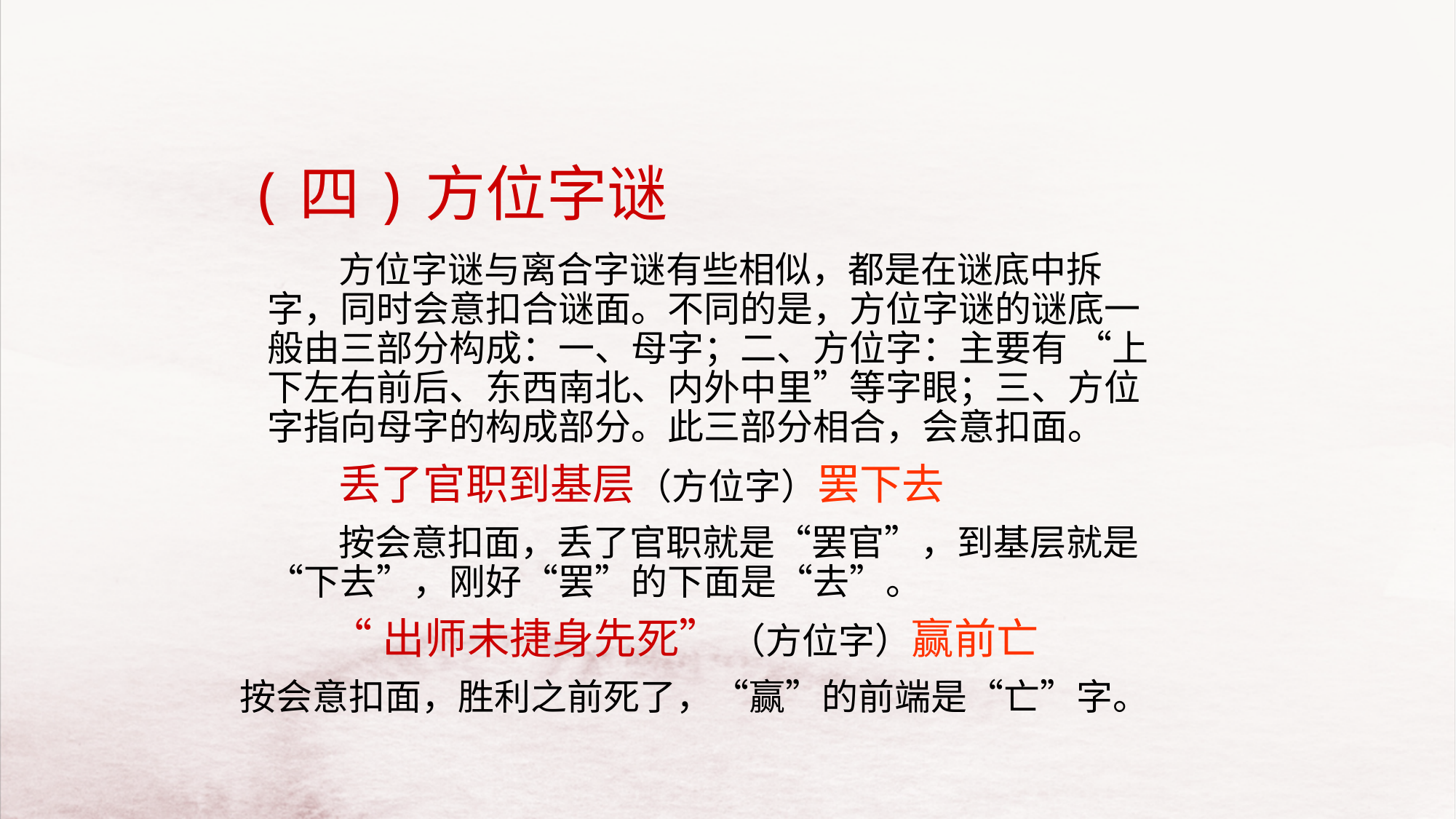

# (四)方位字谜
           方位字谜与离合字谜有些相似，都是在谜底中拆字，同时会意扣合谜面。不同的是，方位字谜的谜底一般由三部分构成：一、母字；二、方位字：主要有 “上下左右前后、东西南北、内外中里”等字眼；三、方位字指向母字的构成部分。此三部分相合，会意扣面。
           丢了官职到基层（方位字）罢下去
           按会意扣面，丢了官职就是“罢官”，到基层就是“下去”，刚好“罢”的下面是“去”。
           “出师未捷身先死” （方位字）赢前亡
按会意扣面，胜利之前死了，“赢”的前端是“亡”字。